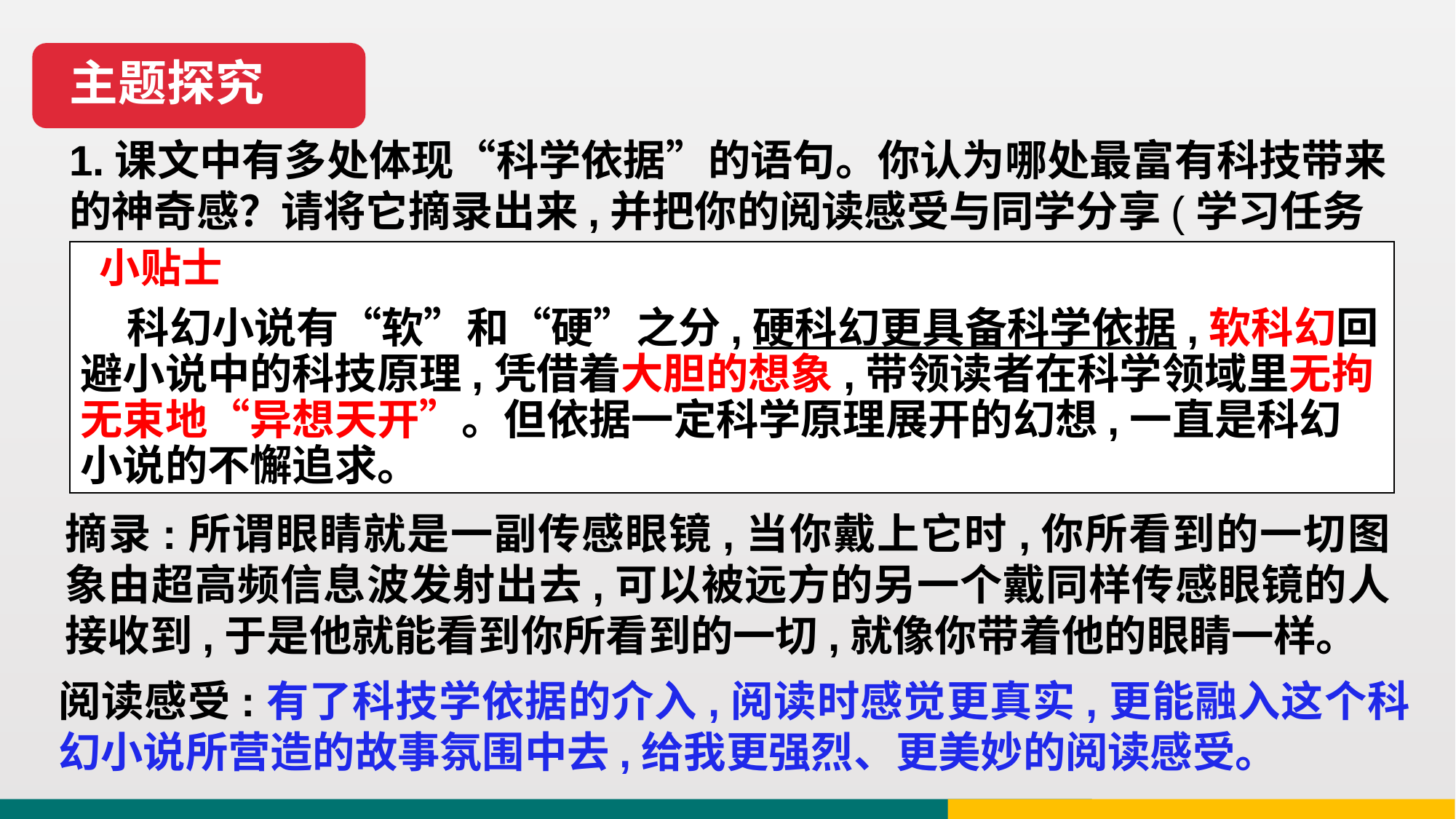

主题探究
1.课文中有多处体现“科学依据”的语句。你认为哪处最富有科技带来的神奇感？请将它摘录出来,并把你的阅读感受与同学分享(学习任务二)。
 小贴士
    科幻小说有“软”和“硬”之分,硬科幻更具备科学依据,软科幻回避小说中的科技原理,凭借着大胆的想象,带领读者在科学领域里无拘无束地“异想天开”。但依据一定科学原理展开的幻想,一直是科幻小说的不懈追求。
摘录:所谓眼睛就是一副传感眼镜,当你戴上它时,你所看到的一切图象由超高频信息波发射出去,可以被远方的另一个戴同样传感眼镜的人接收到,于是他就能看到你所看到的一切,就像你带着他的眼睛一样。

阅读感受:有了科技学依据的介入,阅读时感觉更真实,更能融入这个科幻小说所营造的故事氛围中去,给我更强烈、更美妙的阅读感受。